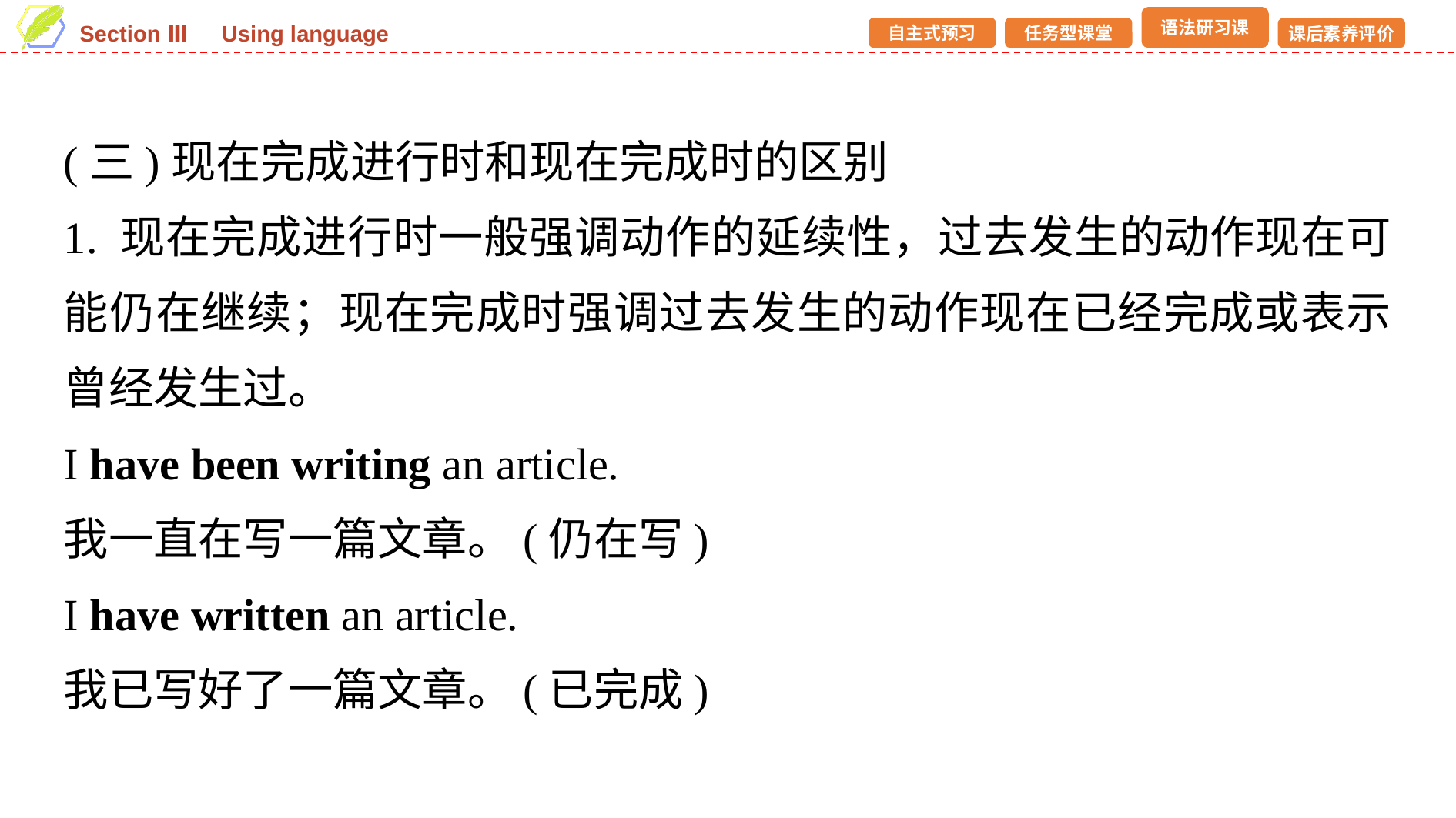

(三)现在完成进行时和现在完成时的区别
1. 现在完成进行时一般强调动作的延续性，过去发生的动作现在可能仍在继续；现在完成时强调过去发生的动作现在已经完成或表示曾经发生过。
I have been writing an article.
我一直在写一篇文章。(仍在写)
I have written an article.
我已写好了一篇文章。(已完成)